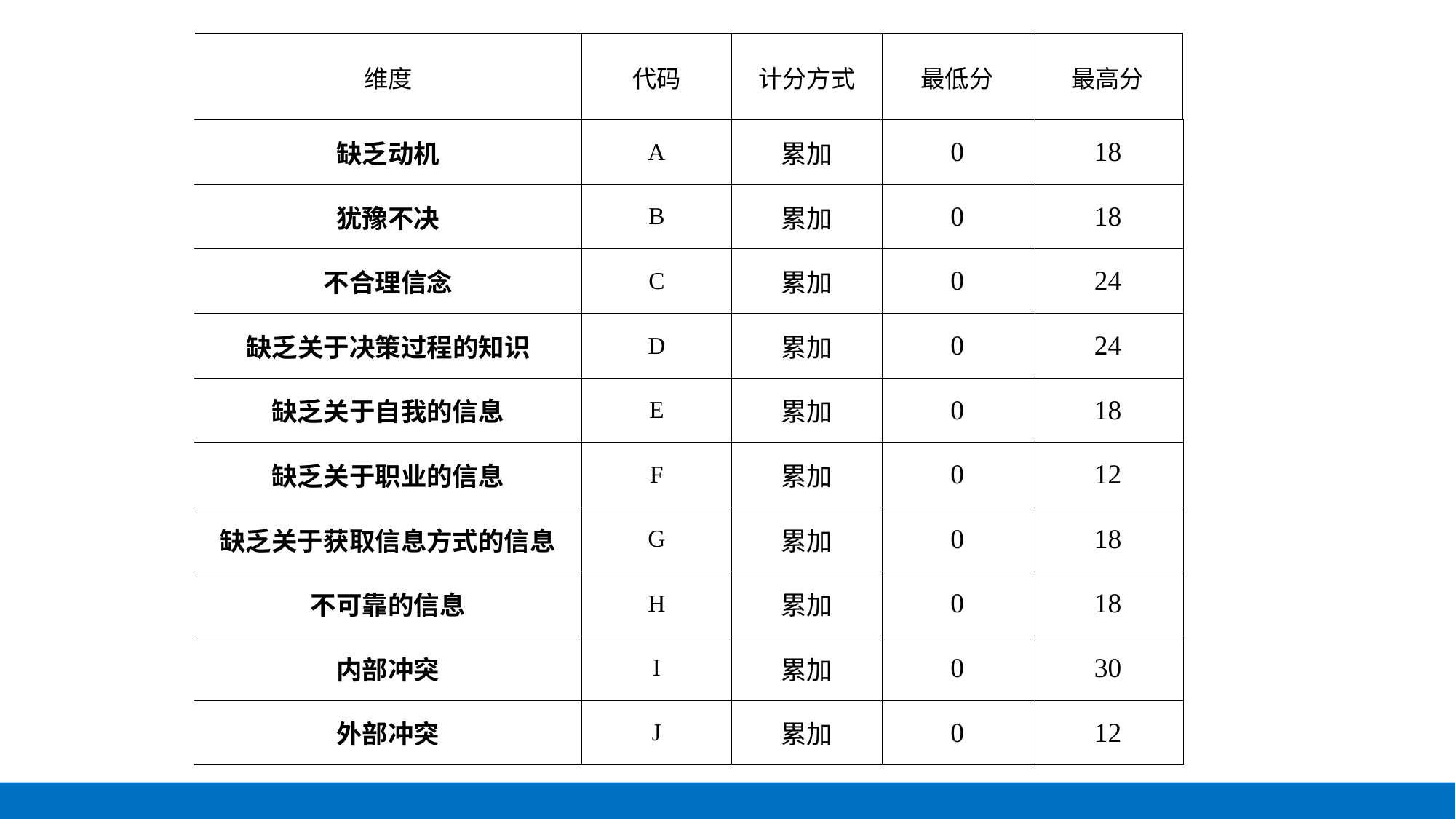

| 维度 | 代码 | 计分方式 | 最低分 | 最高分 |
| --- | --- | --- | --- | --- |
| 缺乏动机 | A | 累加 | 0 | 18 |
| 犹豫不决 | B | 累加 | 0 | 18 |
| 不合理信念 | C | 累加 | 0 | 24 |
| 缺乏关于决策过程的知识 | D | 累加 | 0 | 24 |
| 缺乏关于自我的信息 | E | 累加 | 0 | 18 |
| 缺乏关于职业的信息 | F | 累加 | 0 | 12 |
| 缺乏关于获取信息方式的信息 | G | 累加 | 0 | 18 |
| 不可靠的信息 | H | 累加 | 0 | 18 |
| 内部冲突 | I | 累加 | 0 | 30 |
| 外部冲突 | J | 累加 | 0 | 12 |